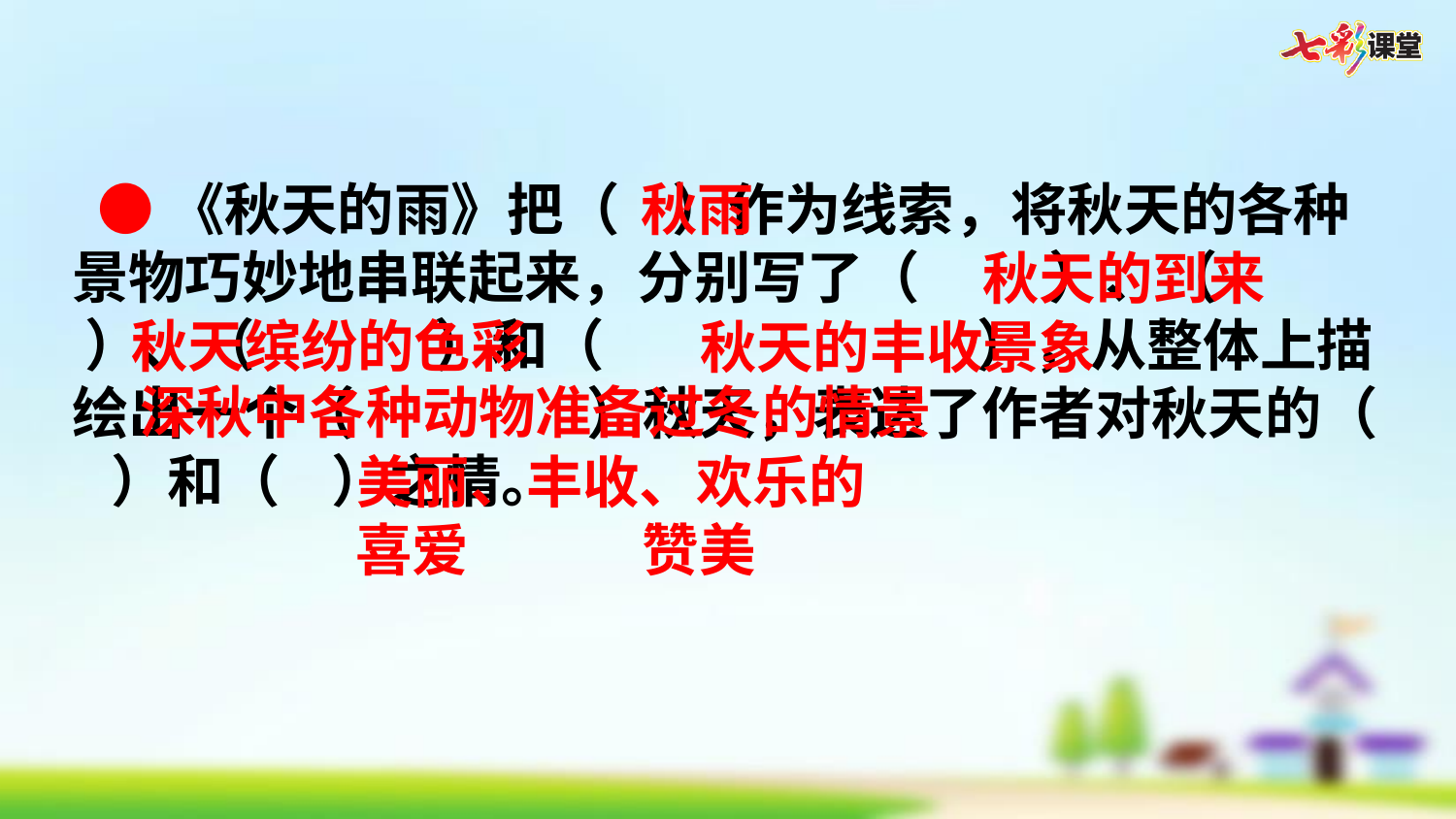

●《秋天的雨》把（    ）作为线索，将秋天的各种景物巧妙地串联起来，分别写了（          ）、（              ）、（              ）和（                             ），从整体上描绘出一个（                  ）秋天，表达了作者对秋天的（    ）和（    ）之情。
秋雨
秋天的到来
秋天缤纷的色彩
秋天的丰收景象
深秋中各种动物准备过冬的情景
美丽、丰收、欢乐的
赞美
喜爱